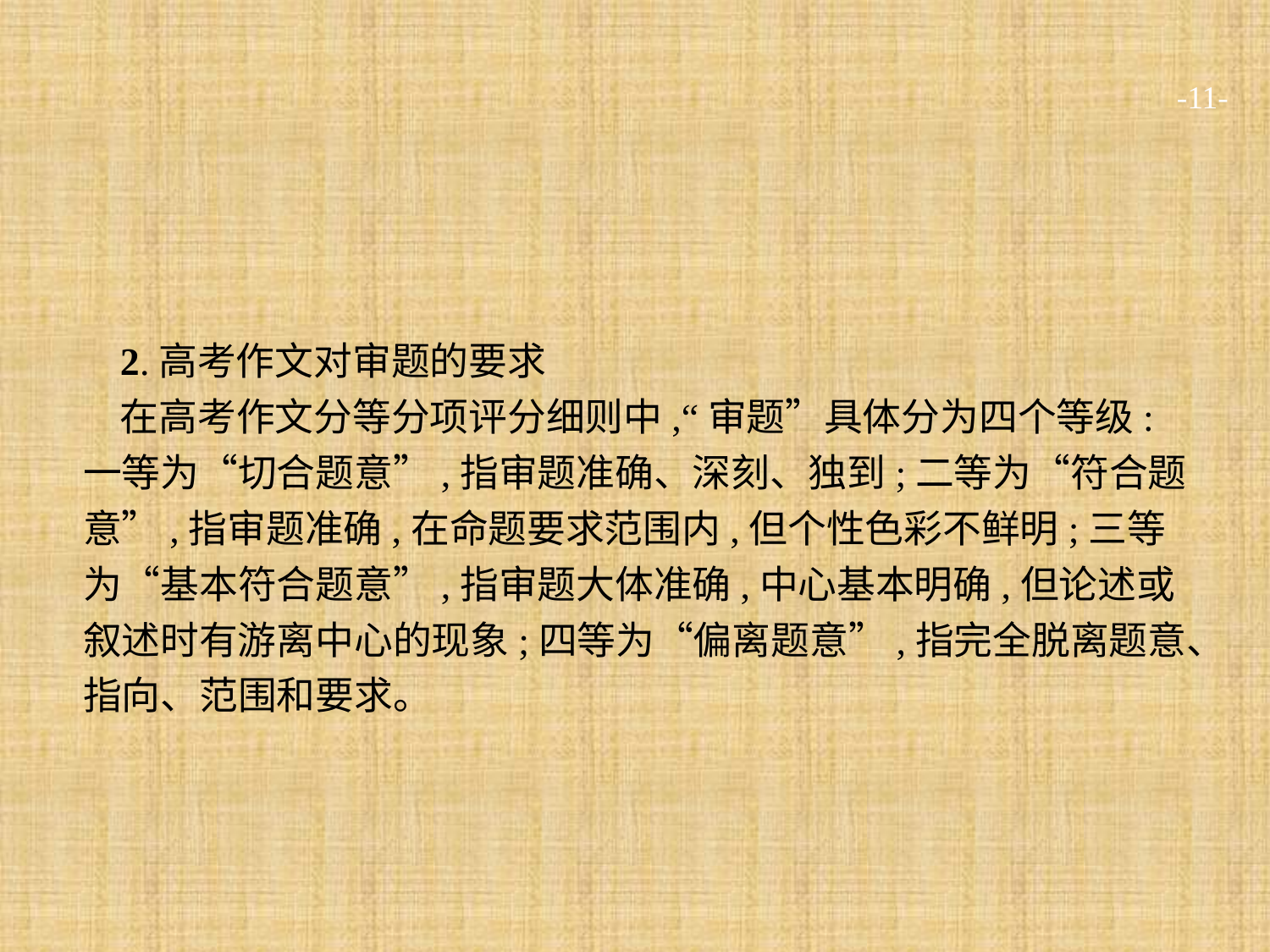

-11-
2.高考作文对审题的要求
在高考作文分等分项评分细则中,“审题”具体分为四个等级:一等为“切合题意”,指审题准确、深刻、独到;二等为“符合题意”,指审题准确,在命题要求范围内,但个性色彩不鲜明;三等为“基本符合题意”,指审题大体准确,中心基本明确,但论述或叙述时有游离中心的现象;四等为“偏离题意”,指完全脱离题意、指向、范围和要求。